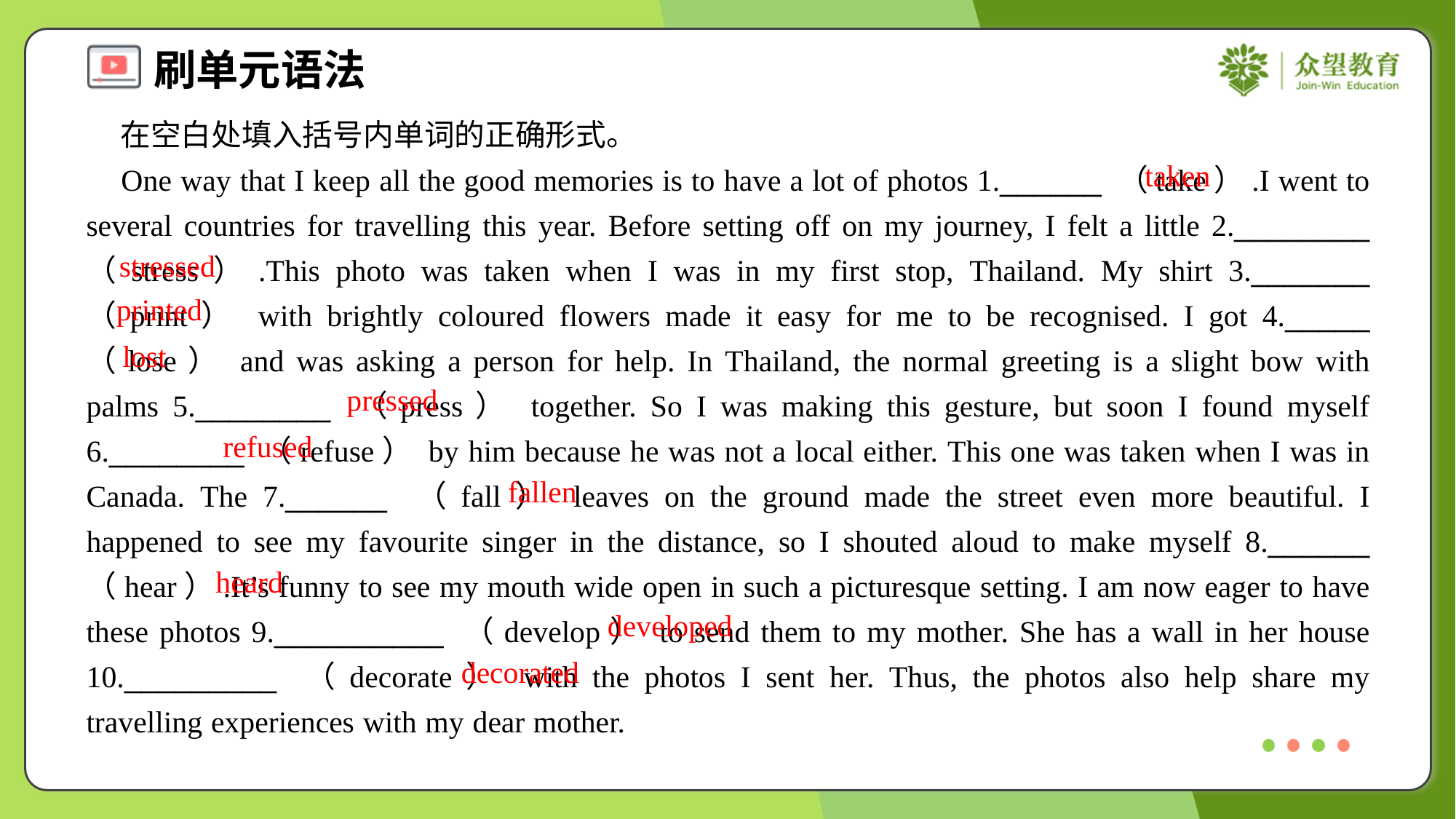

在空白处填入括号内单词的正确形式。
    One way that I keep all the good memories is to have a lot of photos 1.______ （take）.I went to several countries for travelling this year. Before setting off on my journey, I felt a little 2.________ （stress）.This photo was taken when I was in my first stop, Thailand. My shirt 3._______ （print） with brightly coloured flowers made it easy for me to be recognised. I got 4._____ （lose） and was asking a person for help. In Thailand, the normal greeting is a slight bow with palms 5.________ （press） together. So I was making this gesture, but soon I found myself 6.________ （refuse） by him because he was not a local either. This one was taken when I was in Canada. The 7.______ （fall） leaves on the ground made the street even more beautiful. I happened to see my favourite singer in the distance, so I shouted aloud to make myself 8.______ （hear）.It’s funny to see my mouth wide open in such a picturesque setting. I am now eager to have these photos 9.__________ （develop） to send them to my mother. She has a wall in her house 10._________ （decorate） with the photos I sent her. Thus, the photos also help share my travelling experiences with my dear mother.
taken
stressed
printed
lost
pressed
refused
fallen
heard
developed
decorated